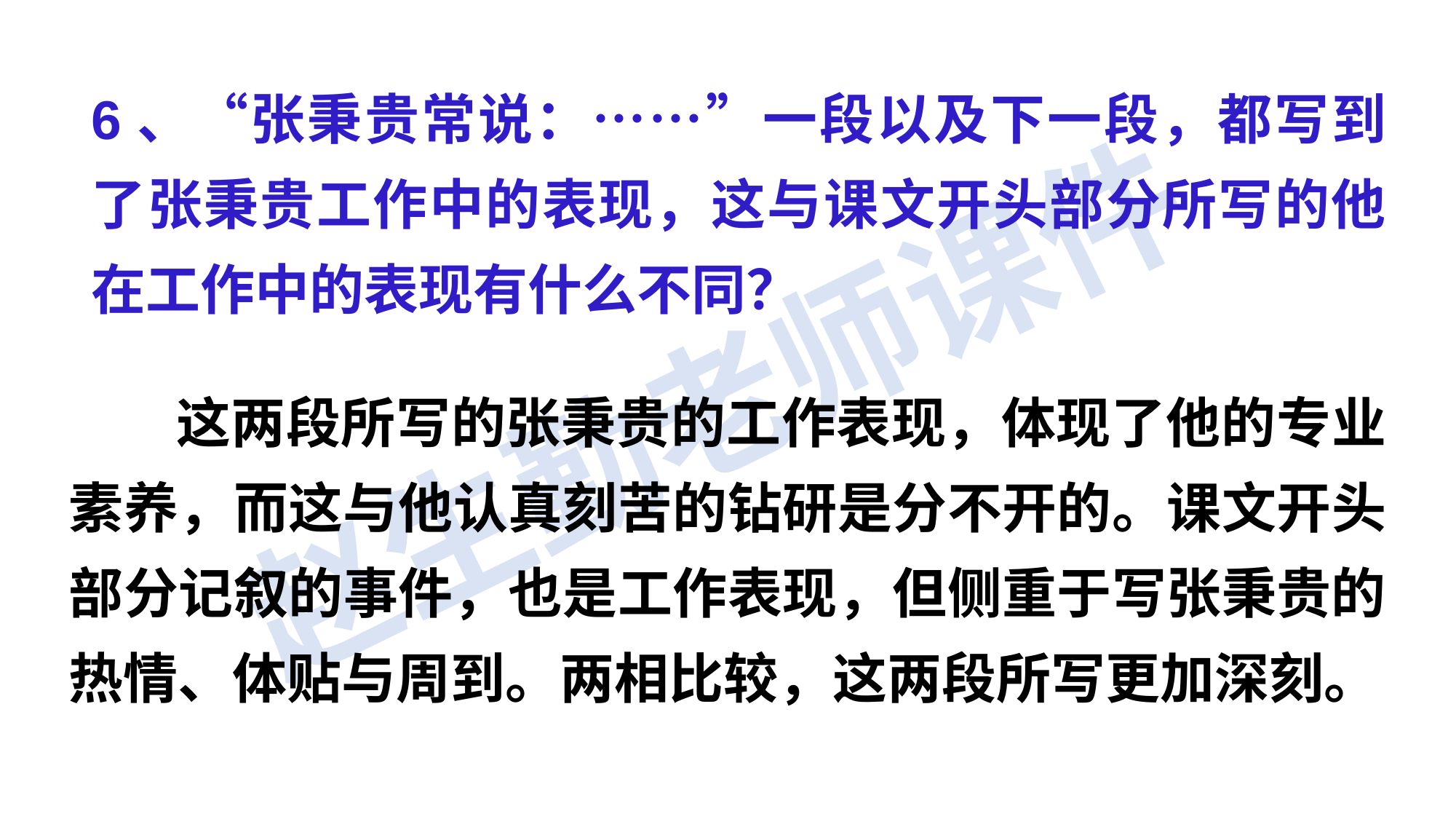

6、“张秉贵常说：……”一段以及下一段，都写到了张秉贵工作中的表现，这与课文开头部分所写的他在工作中的表现有什么不同？
   　这两段所写的张秉贵的工作表现，体现了他的专业素养，而这与他认真刻苦的钻研是分不开的。课文开头部分记叙的事件，也是工作表现，但侧重于写张秉贵的热情、体贴与周到。两相比较，这两段所写更加深刻。